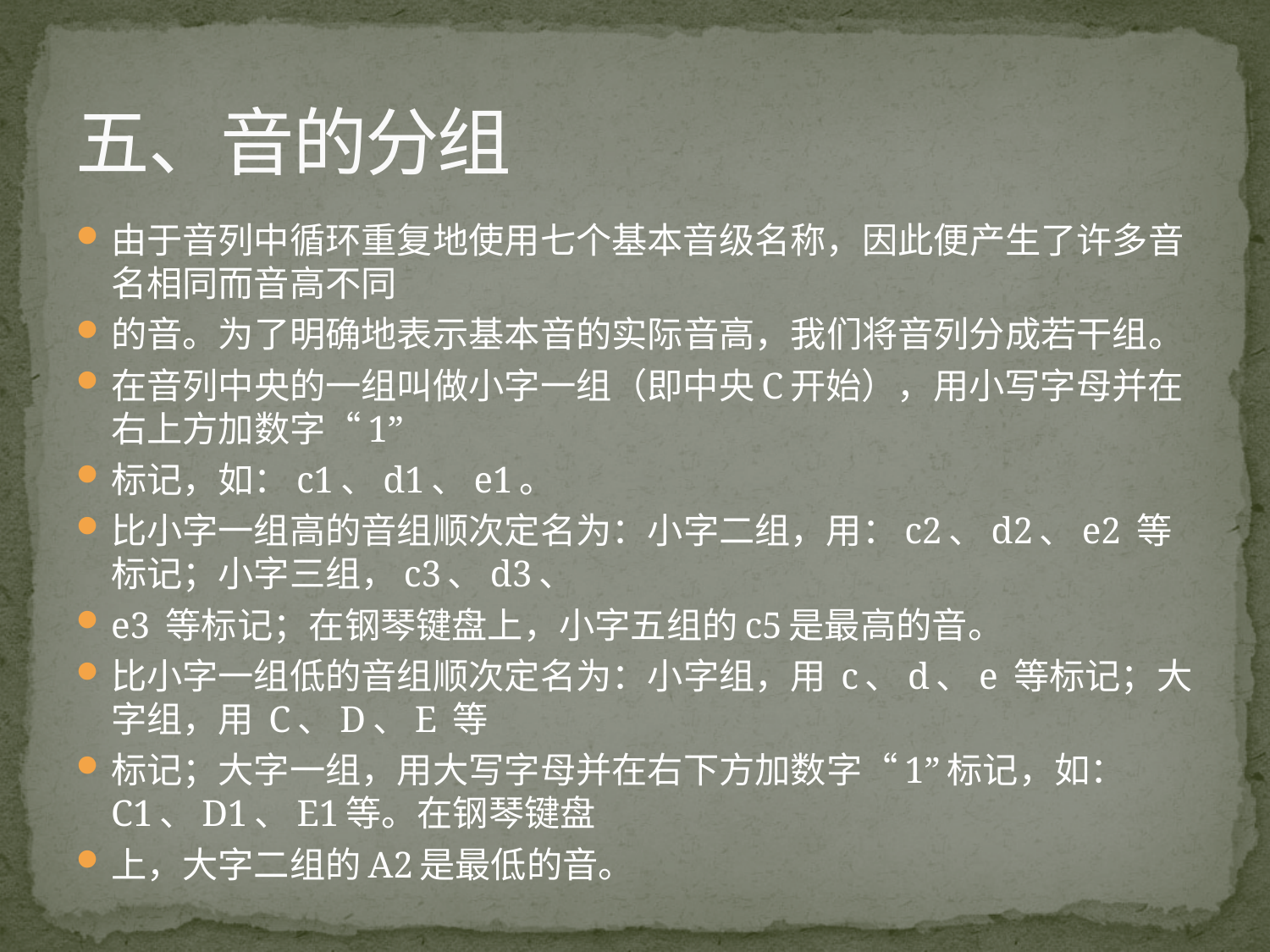

# 五、音的分组
由于音列中循环重复地使用七个基本音级名称，因此便产生了许多音名相同而音高不同
的音。为了明确地表示基本音的实际音高，我们将音列分成若干组。
在音列中央的一组叫做小字一组（即中央C开始），用小写字母并在右上方加数字“1”
标记，如：c1、d1、e1。
比小字一组高的音组顺次定名为：小字二组，用：c2、d2、e2 等标记；小字三组，c3、d3、
e3 等标记；在钢琴键盘上，小字五组的c5是最高的音。
比小字一组低的音组顺次定名为：小字组，用 c、d、e 等标记；大字组，用 C、D、E 等
标记；大字一组，用大写字母并在右下方加数字“1”标记，如：C1、D1、E1等。在钢琴键盘
上，大字二组的A2是最低的音。